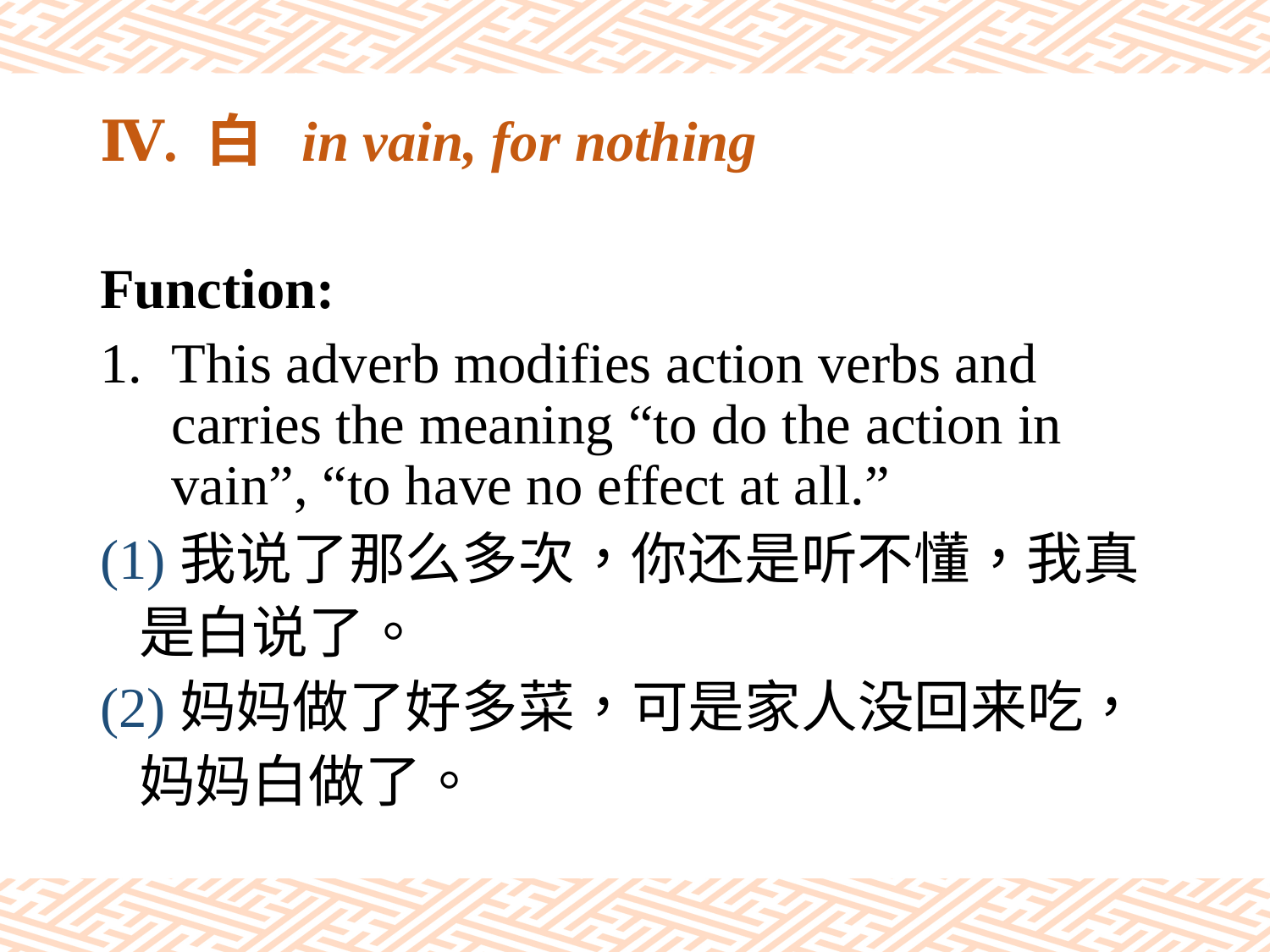

# Ⅳ. 白  in vain, for nothing
Function:
This adverb modifies action verbs and carries the meaning “to do the action in vain”, “to have no effect at all.”
(1)我说了那么多次，你还是听不懂，我真
  是白说了。
(2)妈妈做了好多菜，可是家人没回来吃，
  妈妈白做了。